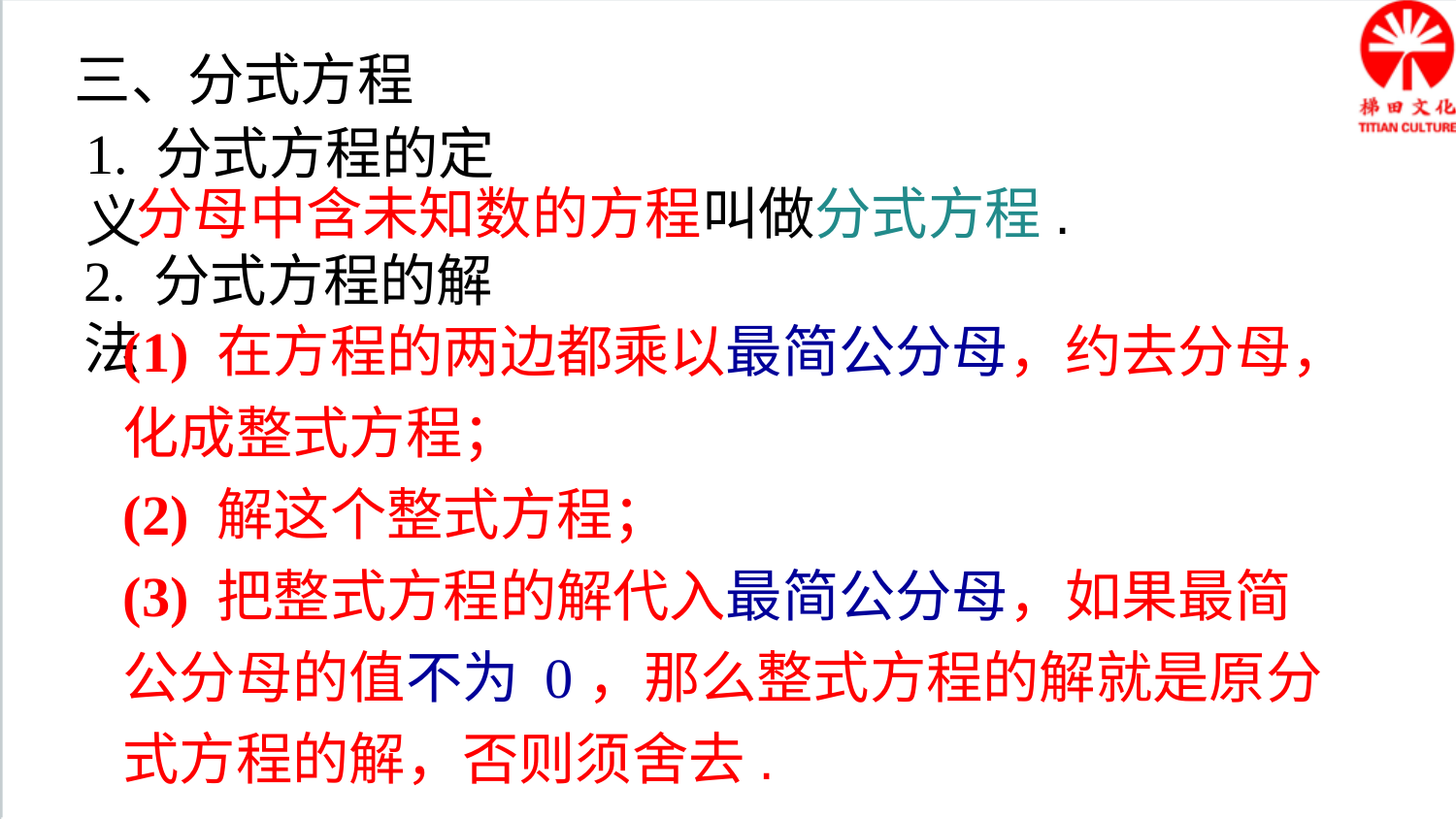

三、分式方程
1. 分式方程的定义
分母中含未知数的方程叫做分式方程.
2. 分式方程的解法
(1) 在方程的两边都乘以最简公分母，约去分母，化成整式方程；
(2) 解这个整式方程；
(3) 把整式方程的解代入最简公分母，如果最简公分母的值不为 0，那么整式方程的解就是原分式方程的解，否则须舍去.